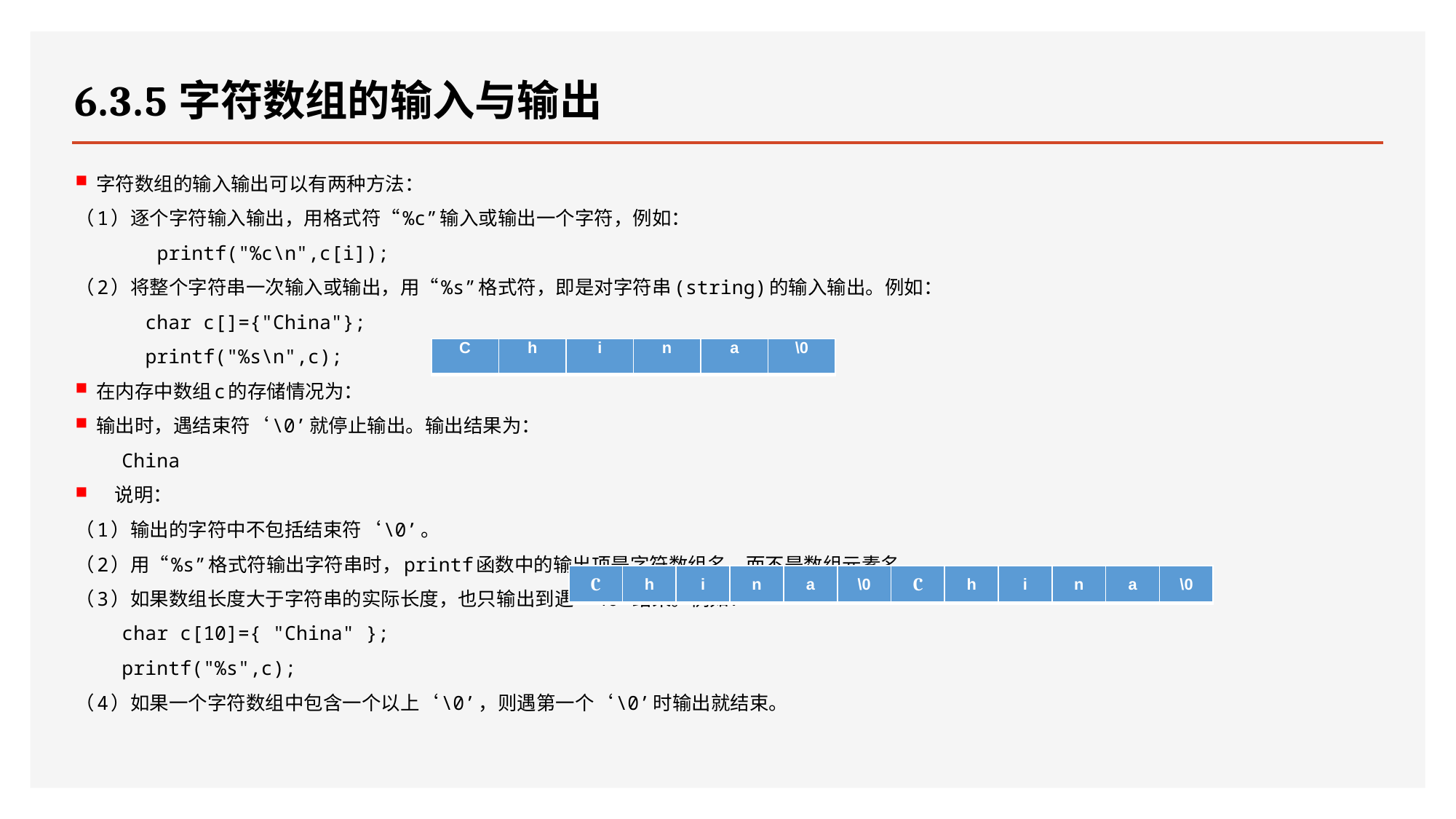

# 6.3.5字符数组的输入与输出
字符数组的输入输出可以有两种方法：
（1）逐个字符输入输出，用格式符“%c”输入或输出一个字符，例如：
       printf("%c\n",c[i]);
（2）将整个字符串一次输入或输出，用“%s”格式符，即是对字符串(string)的输入输出。例如：
      char c[]={"China"};
      printf("%s\n",c);
在内存中数组c的存储情况为：
输出时，遇结束符‘\0’就停止输出。输出结果为：
    China
说明：
（1）输出的字符中不包括结束符‘\0’。
（2）用“%s”格式符输出字符串时，printf函数中的输出项是字符数组名，而不是数组元素名。
（3）如果数组长度大于字符串的实际长度，也只输出到遇‘\0’结束。例如：
    char c[10]={ "China" };
    printf("%s",c);
（4）如果一个字符数组中包含一个以上‘\0’，则遇第一个‘\0’时输出就结束。
| C | h | i | n | a | \0 |
| --- | --- | --- | --- | --- | --- |
| C | h | i | n | a | \0 | C | h | i | n | a | \0 |
| --- | --- | --- | --- | --- | --- | --- | --- | --- | --- | --- | --- |